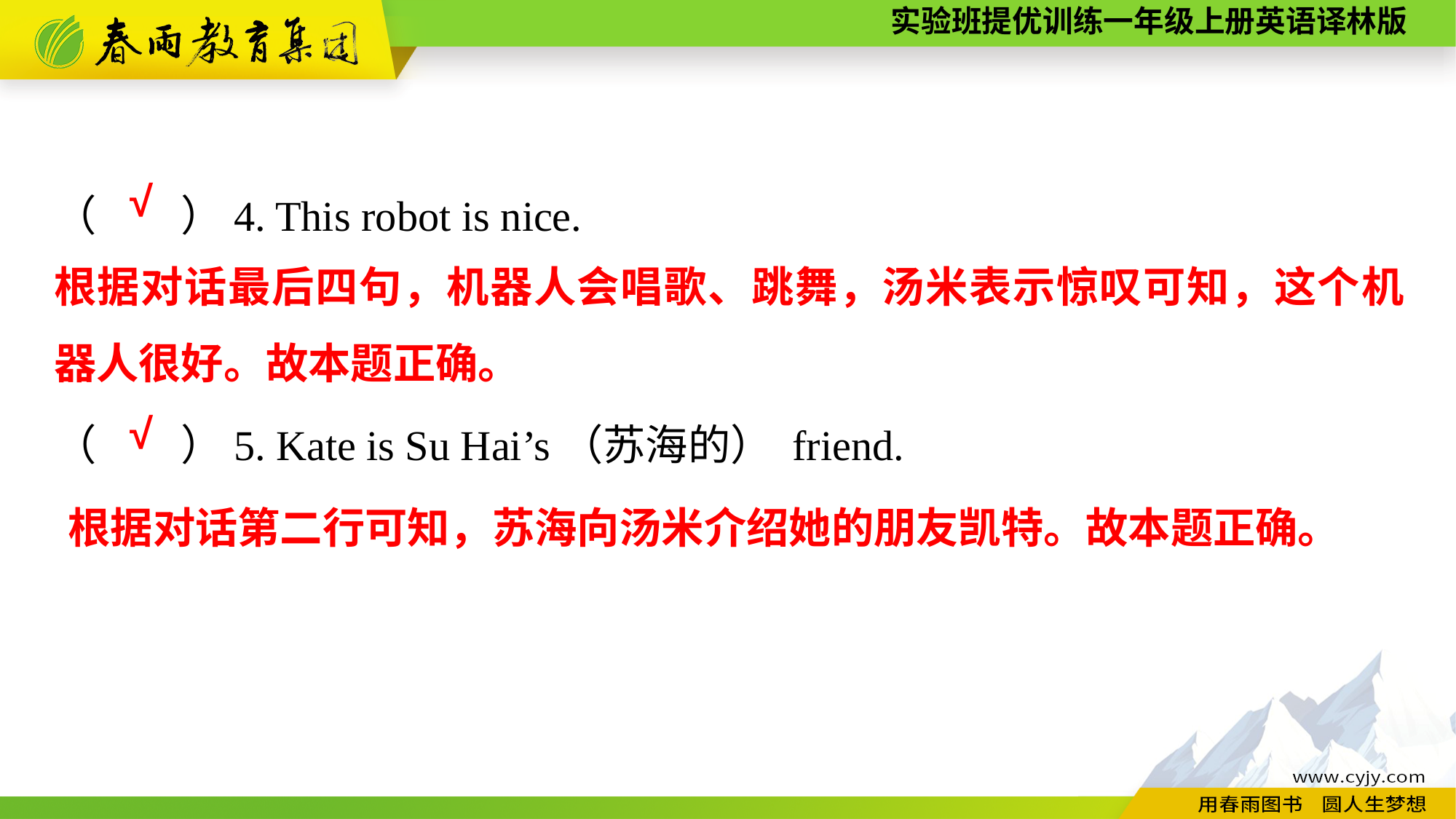

（　　）4. This robot is nice.

（　　）5. Kate is Su Hai’s（苏海的） friend.
√
根据对话最后四句，机器人会唱歌、跳舞，汤米表示惊叹可知，这个机器人很好。故本题正确。
√
根据对话第二行可知，苏海向汤米介绍她的朋友凯特。故本题正确。